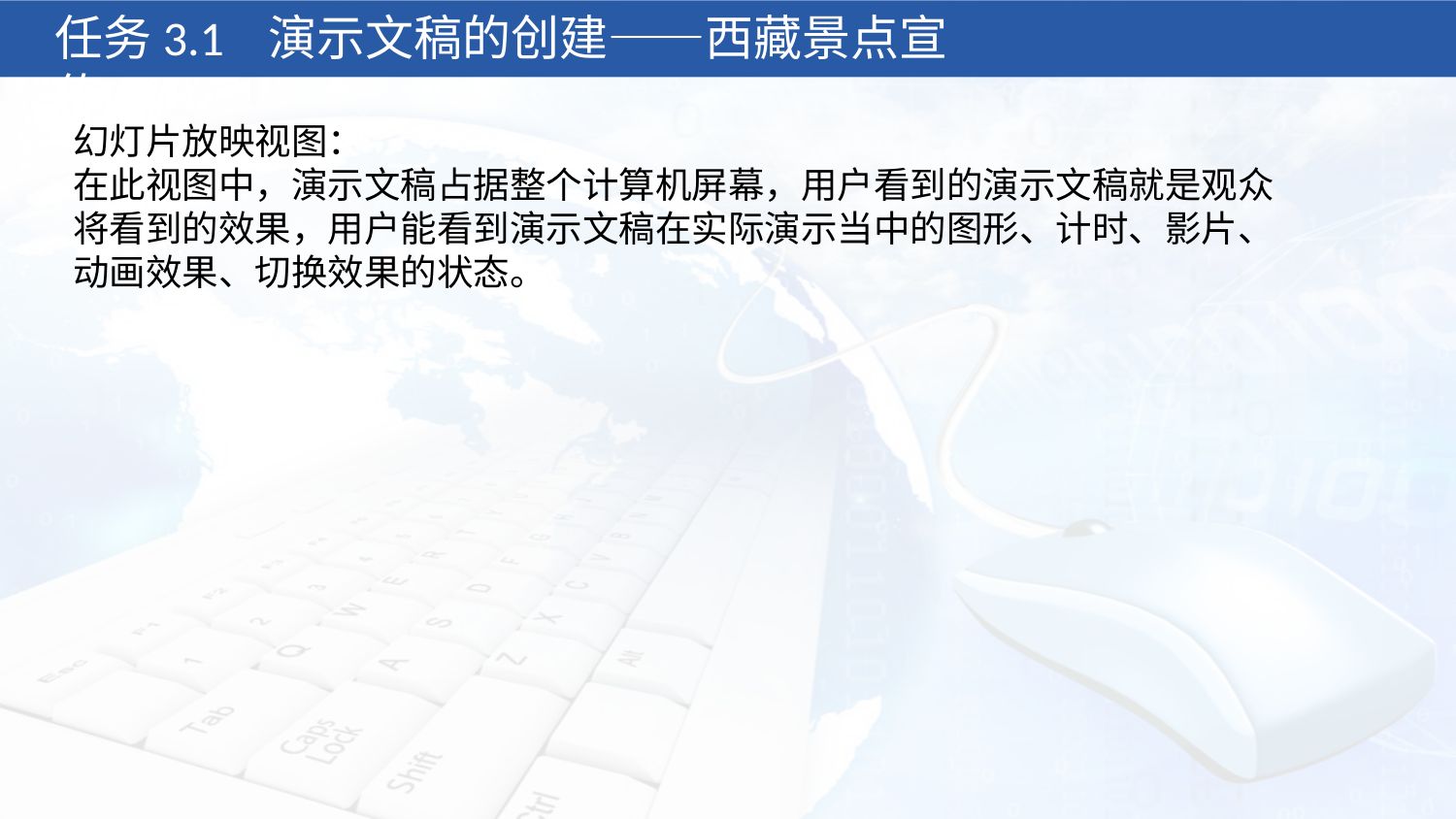

任务3.1   演示文稿的创建——西藏景点宣传
幻灯片放映视图：
在此视图中，演示文稿占据整个计算机屏幕，用户看到的演示文稿就是观众将看到的效果，用户能看到演示文稿在实际演示当中的图形、计时、影片、动画效果、切换效果的状态。